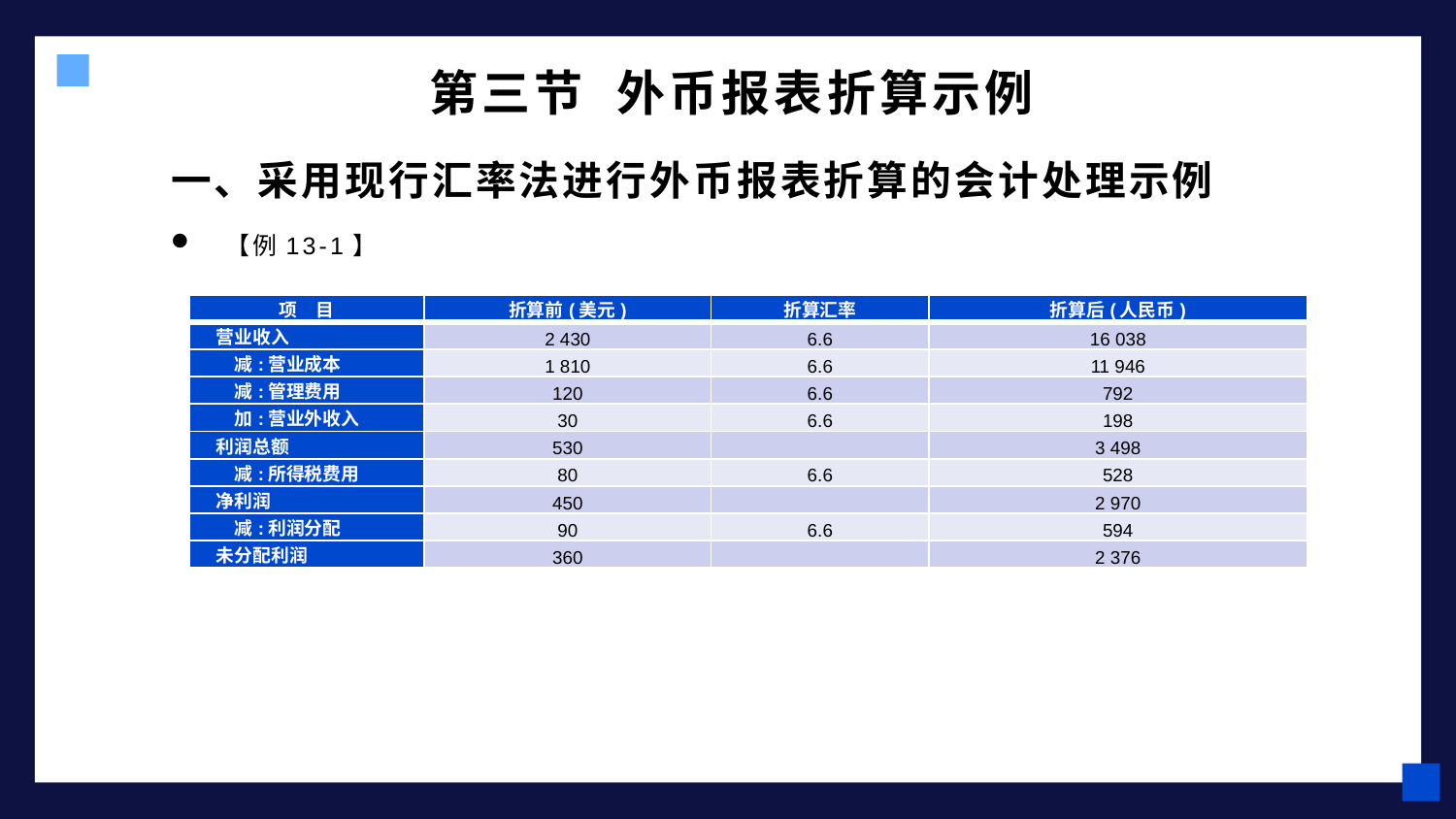

# 第三节  外币报表折算示例
一、采用现行汇率法进行外币报表折算的会计处理示例
　【例13-1】
| 项　目 | 折算前(美元) | 折算汇率 | 折算后(人民币) |
| --- | --- | --- | --- |
| 营业收入 | 2 430 | 6.6 | 16 038 |
| 减:营业成本 | 1 810 | 6.6 | 11 946 |
| 减:管理费用 | 120 | 6.6 | 792 |
| 加:营业外收入 | 30 | 6.6 | 198 |
| 利润总额 | 530 |  | 3 498 |
| 减:所得税费用 | 80 | 6.6 | 528 |
| 净利润 | 450 |  | 2 970 |
| 减:利润分配 | 90 | 6.6 | 594 |
| 未分配利润 | 360 |  | 2 376 |